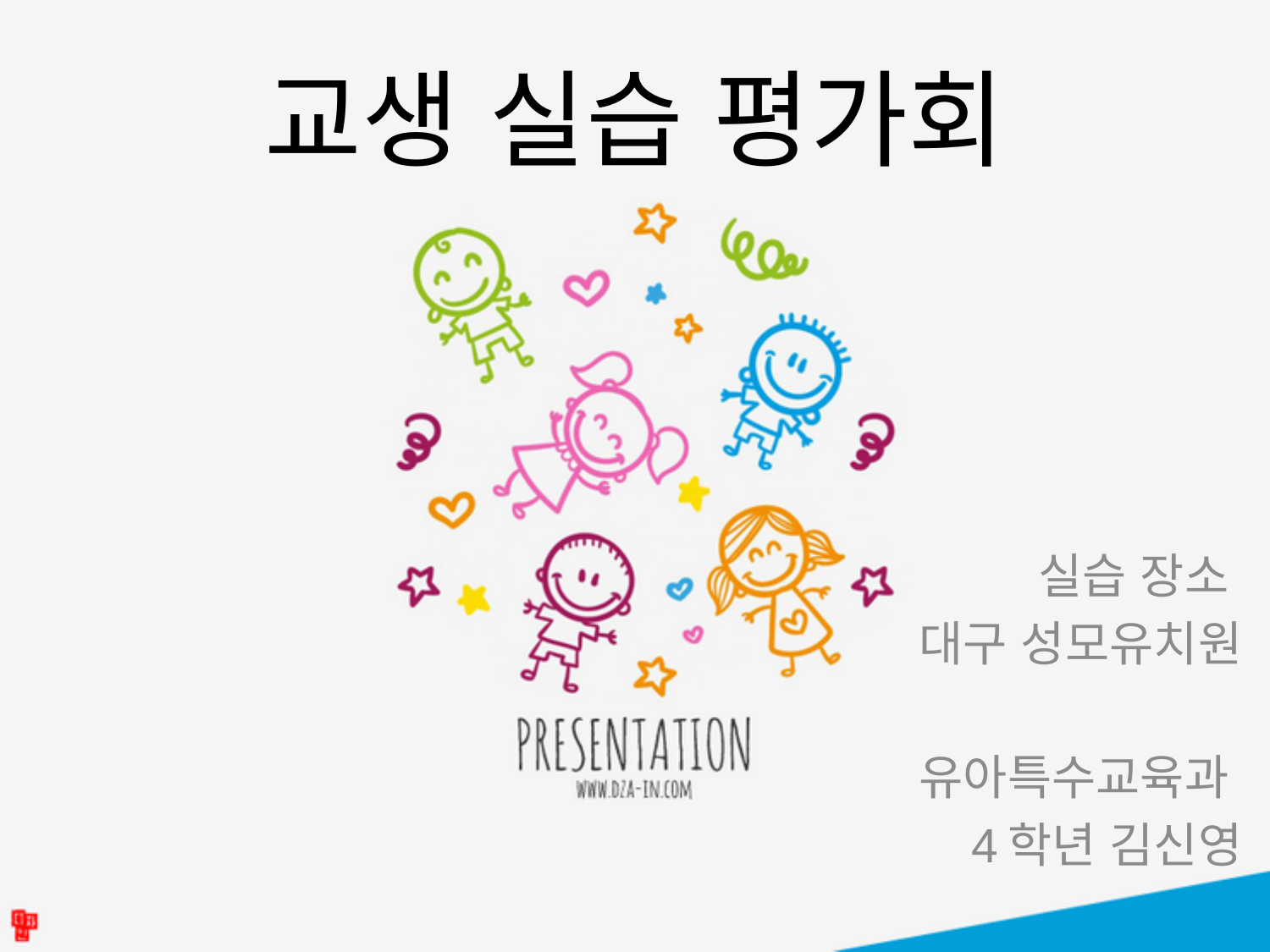

# 교생 실습 평가회
실습 장소
대구 성모유치원

유아특수교육과
4학년 김신영